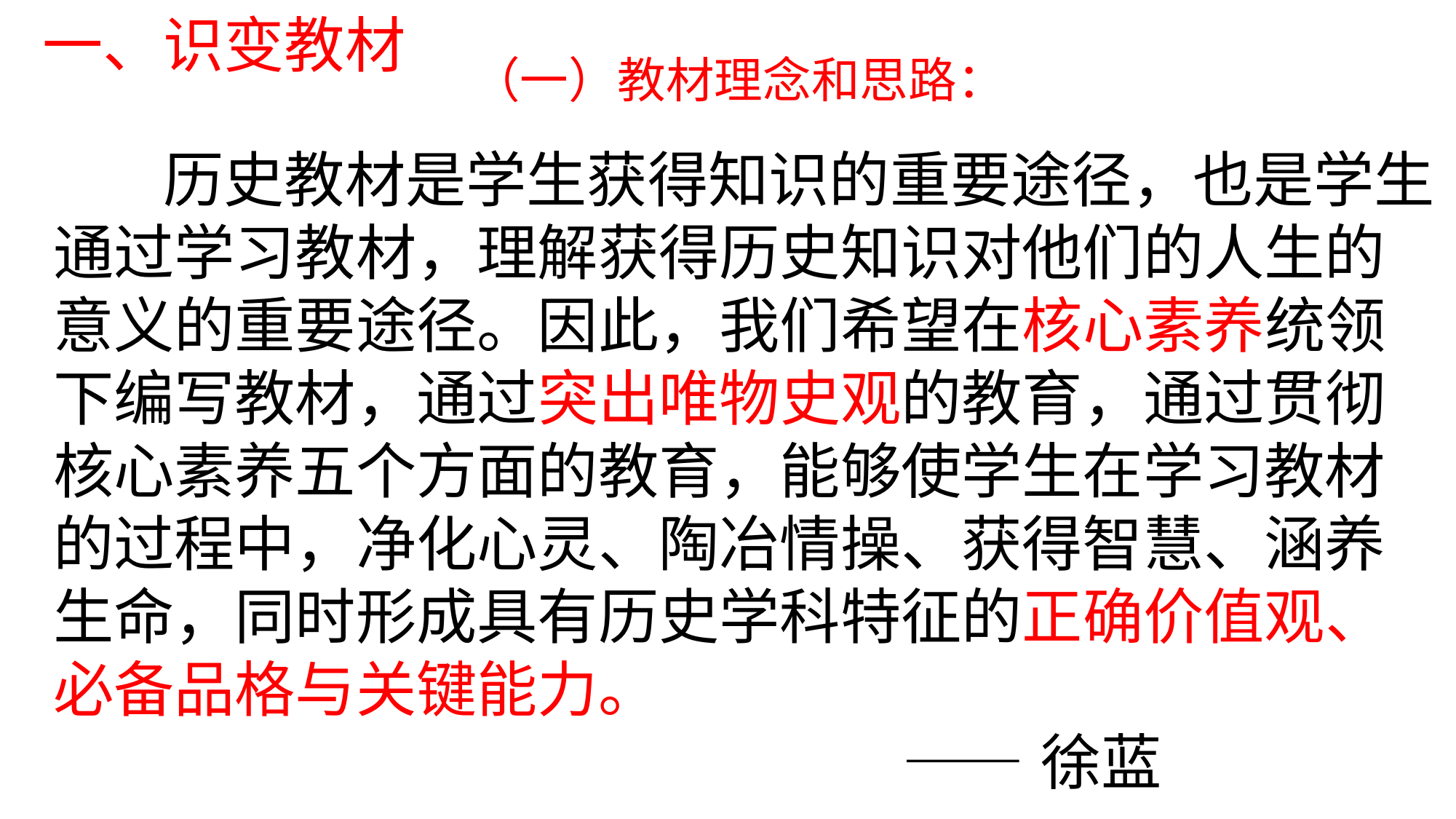

一、识变教材
（一）教材理念和思路：
       历史教材是学生获得知识的重要途径，也是学生通过学习教材，理解获得历史知识对他们的人生的意义的重要途径。因此，我们希望在核心素养统领下编写教材，通过突出唯物史观的教育，通过贯彻核心素养五个方面的教育，能够使学生在学习教材的过程中，净化心灵、陶冶情操、获得智慧、涵养生命，同时形成具有历史学科特征的正确价值观、必备品格与关键能力。
                                          ——徐蓝